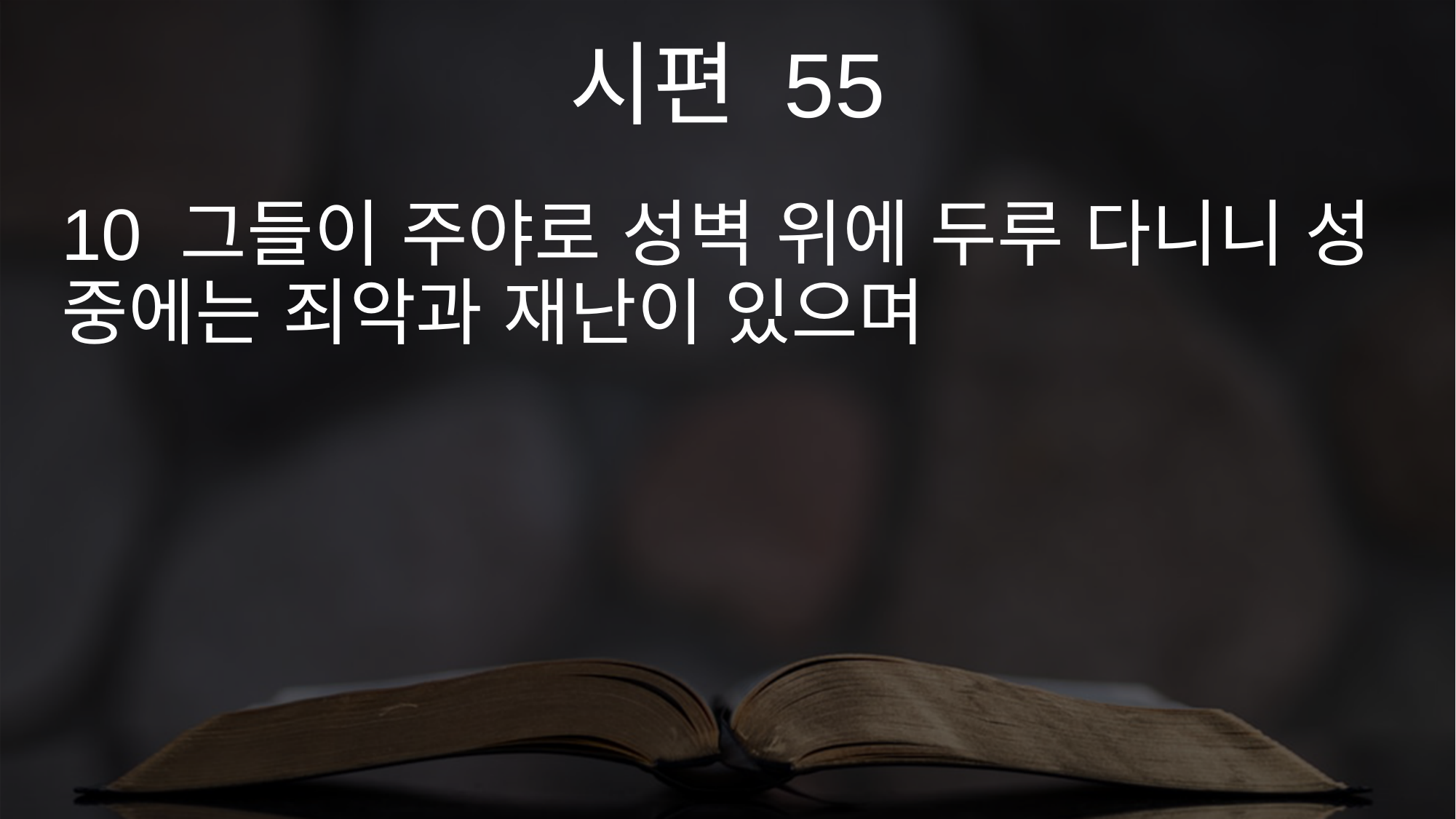

시편 55
10 그들이 주야로 성벽 위에 두루 다니니 성 중에는 죄악과 재난이 있으며